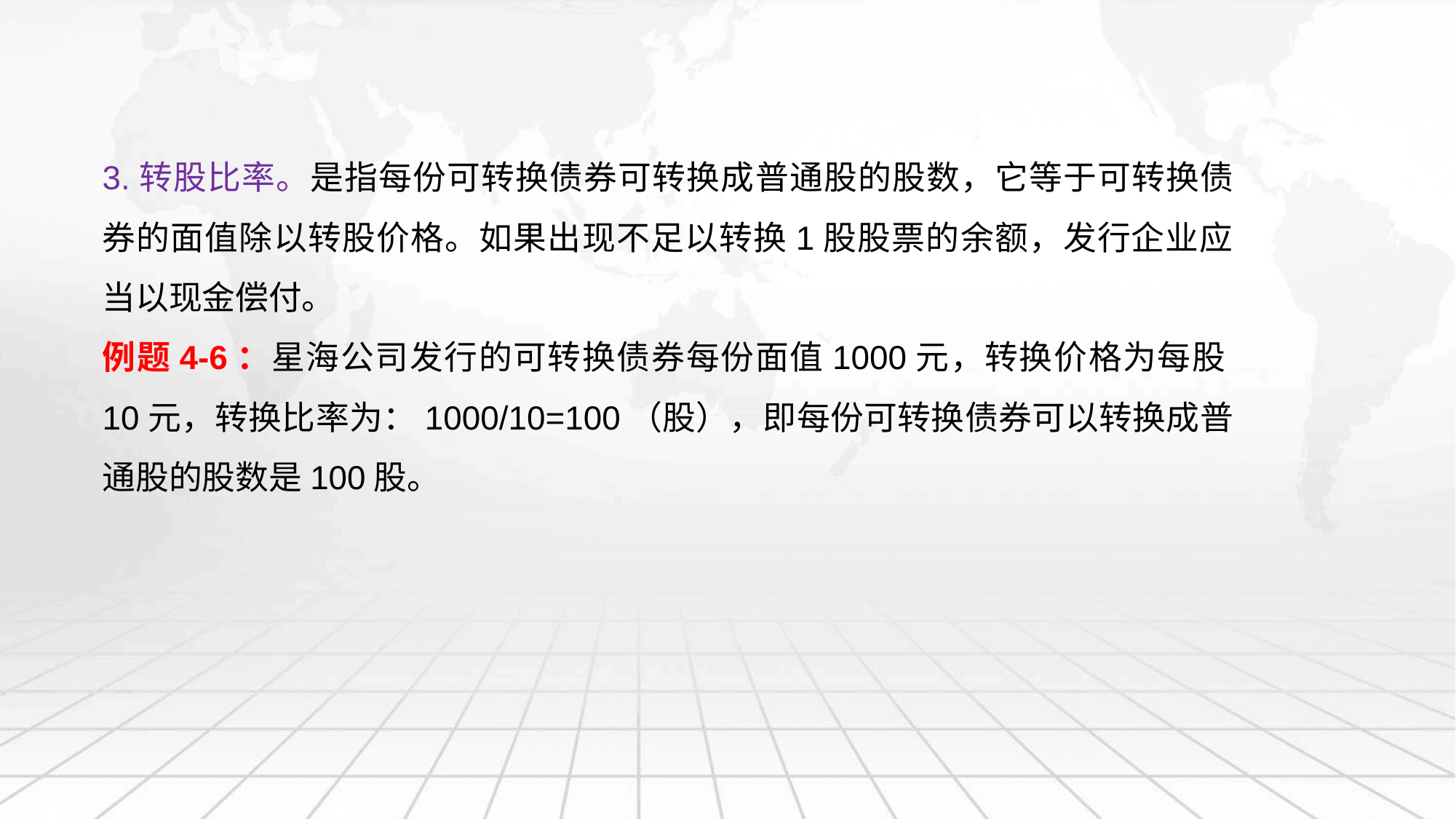

3.转股比率。是指每份可转换债券可转换成普通股的股数，它等于可转换债券的面值除以转股价格。如果出现不足以转换1股股票的余额，发行企业应当以现金偿付。
例题4-6：星海公司发行的可转换债券每份面值1000元，转换价格为每股10元，转换比率为：1000/10=100（股），即每份可转换债券可以转换成普通股的股数是100股。